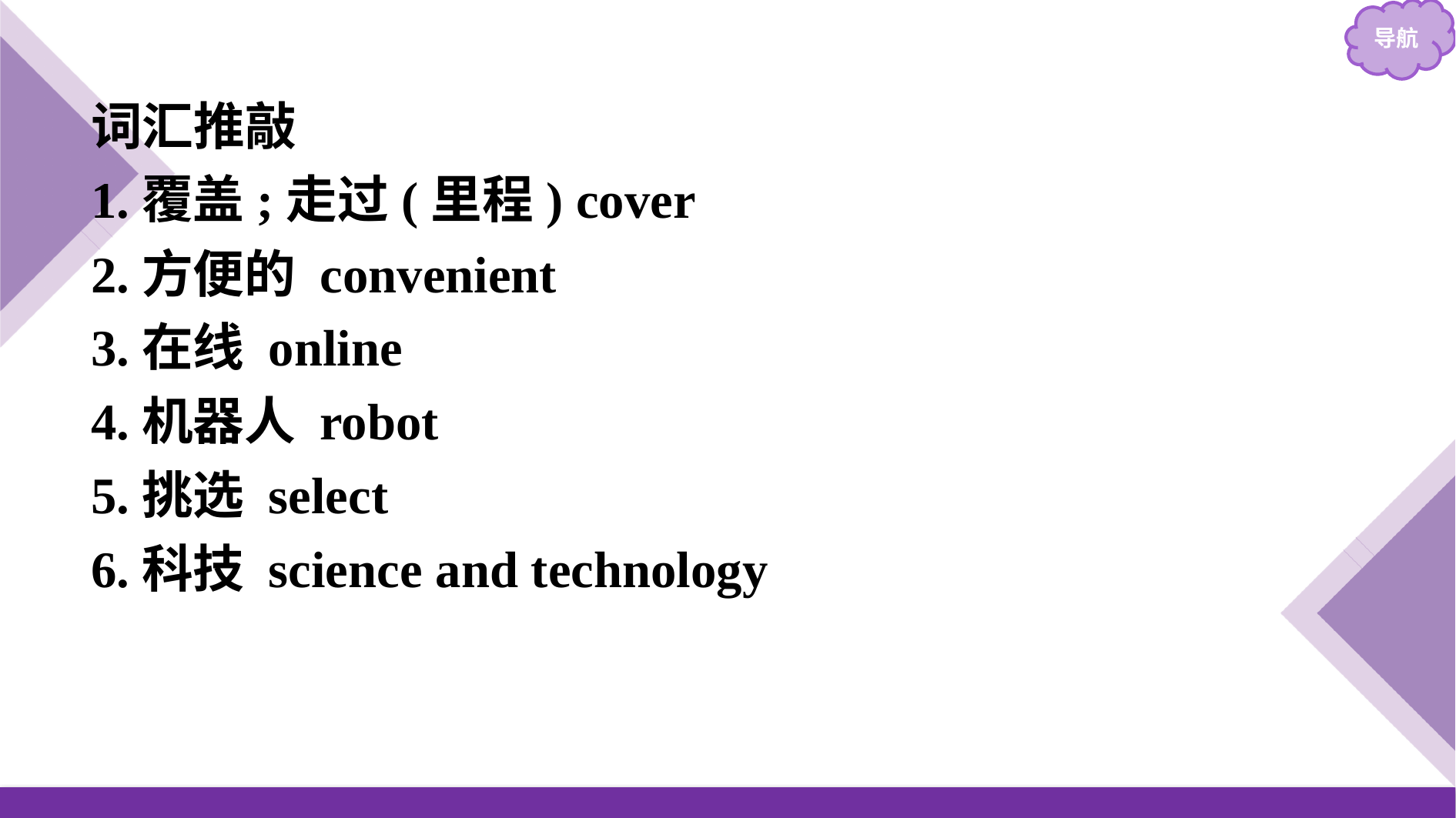

词汇推敲
1.覆盖;走过(里程) cover
2.方便的 convenient
3.在线 online
4.机器人 robot
5.挑选 select
6.科技 science and technology